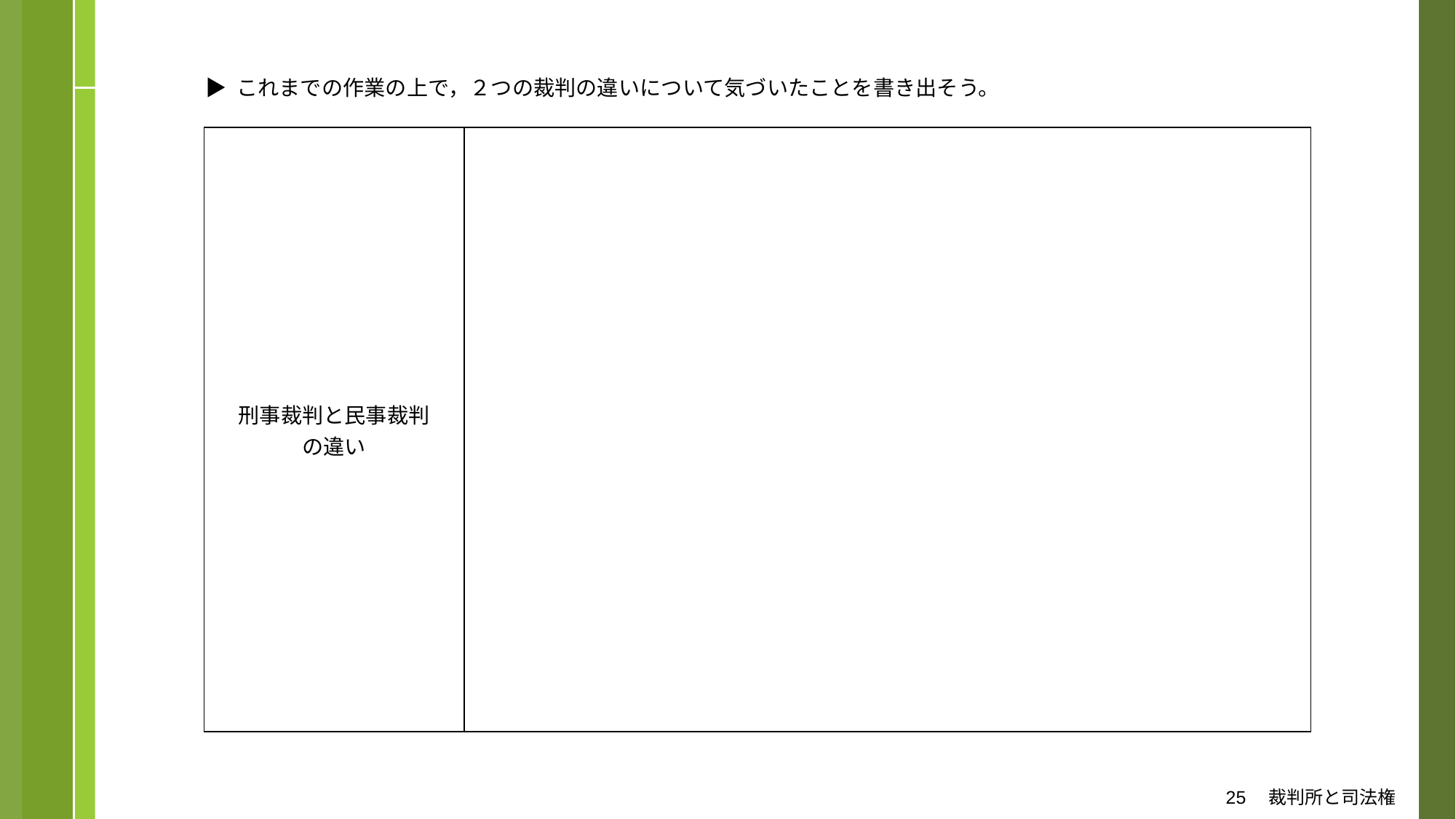

▶︎ これまでの作業の上で，２つの裁判の違いについて気づいたことを書き出そう。
| 刑事裁判と民事裁判 の違い |  |
| --- | --- |
25　裁判所と司法権